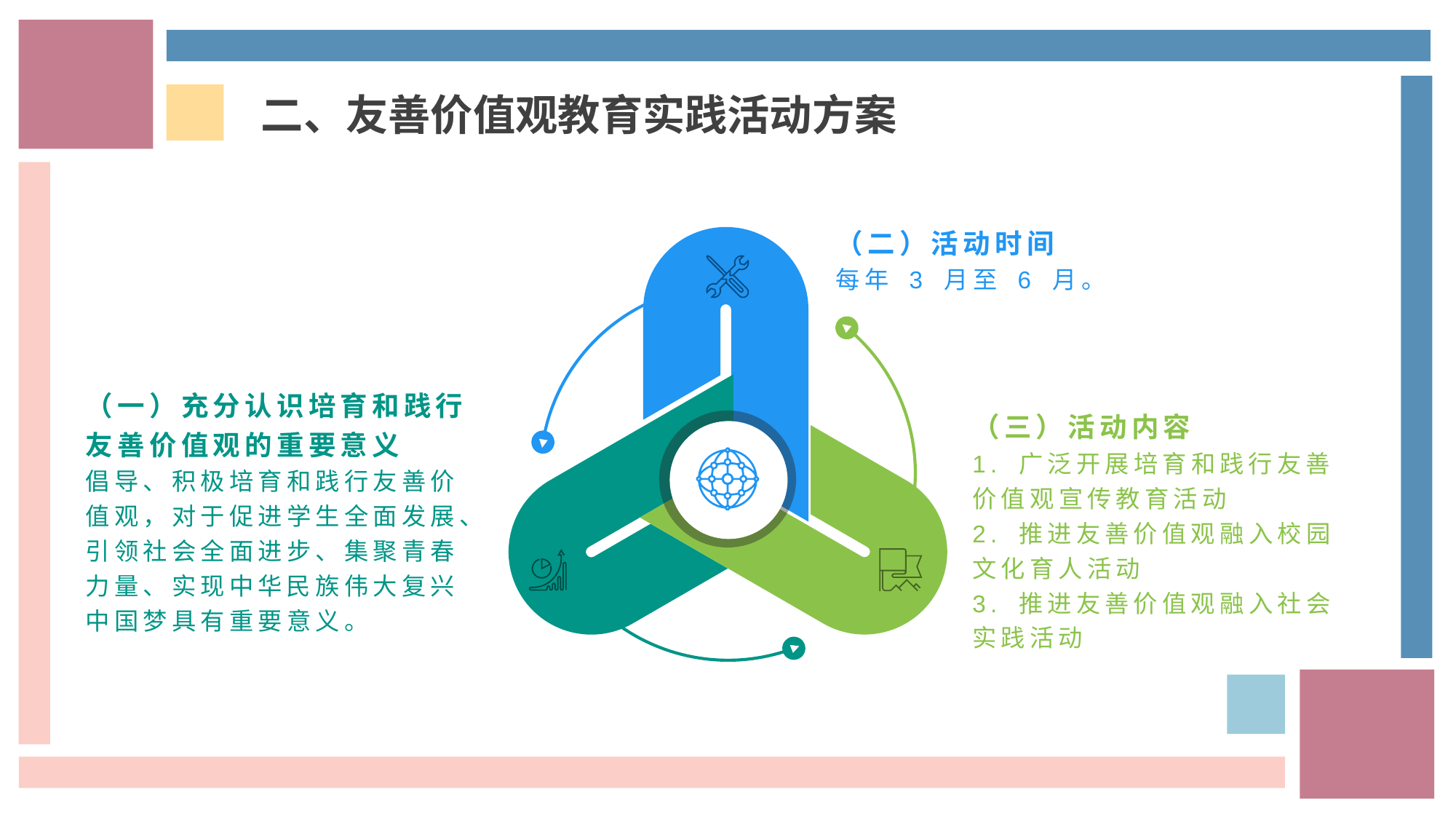

二、友善价值观教育实践活动方案

（二）活动时间
每年 3 月至 6 月。

（一）充分认识培育和践行友善价值观的重要意义
倡导、积极培育和践行友善价值观，对于促进学生全面发展、引领社会全面进步、集聚青春力量、实现中华民族伟大复兴中国梦具有重要意义。

（三）活动内容
1. 广泛开展培育和践行友善价值观宣传教育活动
2. 推进友善价值观融入校园文化育人活动
3. 推进友善价值观融入社会实践活动